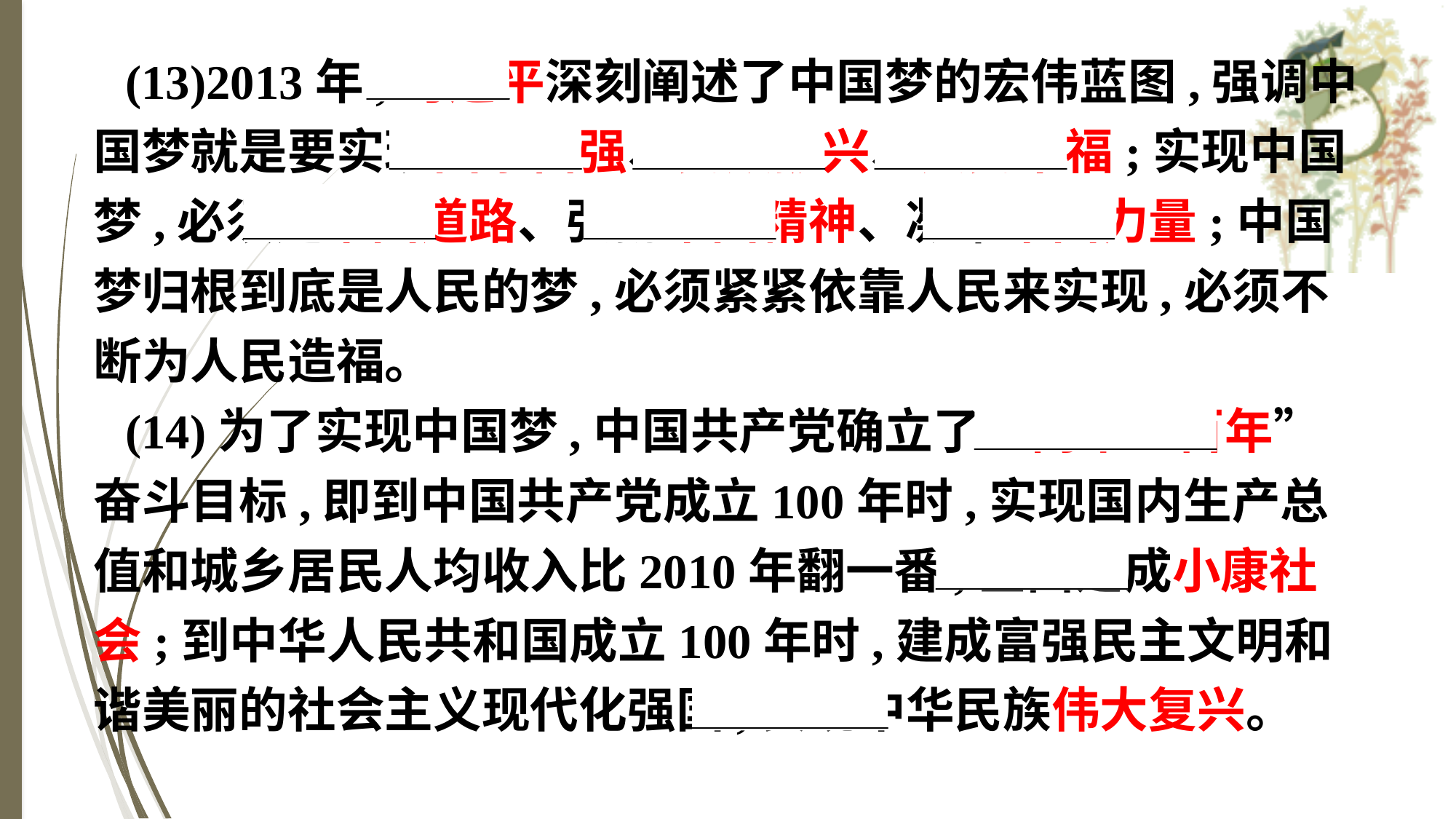

(13)2013年,习近平深刻阐述了中国梦的宏伟蓝图,强调中国梦就是要实现国家富强、民族振兴、人民幸福;实现中国梦,必须走中国道路、弘扬中国精神、凝聚中国力量;中国梦归根到底是人民的梦,必须紧紧依靠人民来实现,必须不断为人民造福。
(14)为了实现中国梦,中国共产党确立了“两个一百年”奋斗目标,即到中国共产党成立100年时,实现国内生产总值和城乡居民人均收入比2010年翻一番,全面建成小康社会;到中华人民共和国成立100年时,建成富强民主文明和谐美丽的社会主义现代化强国,实现中华民族伟大复兴。